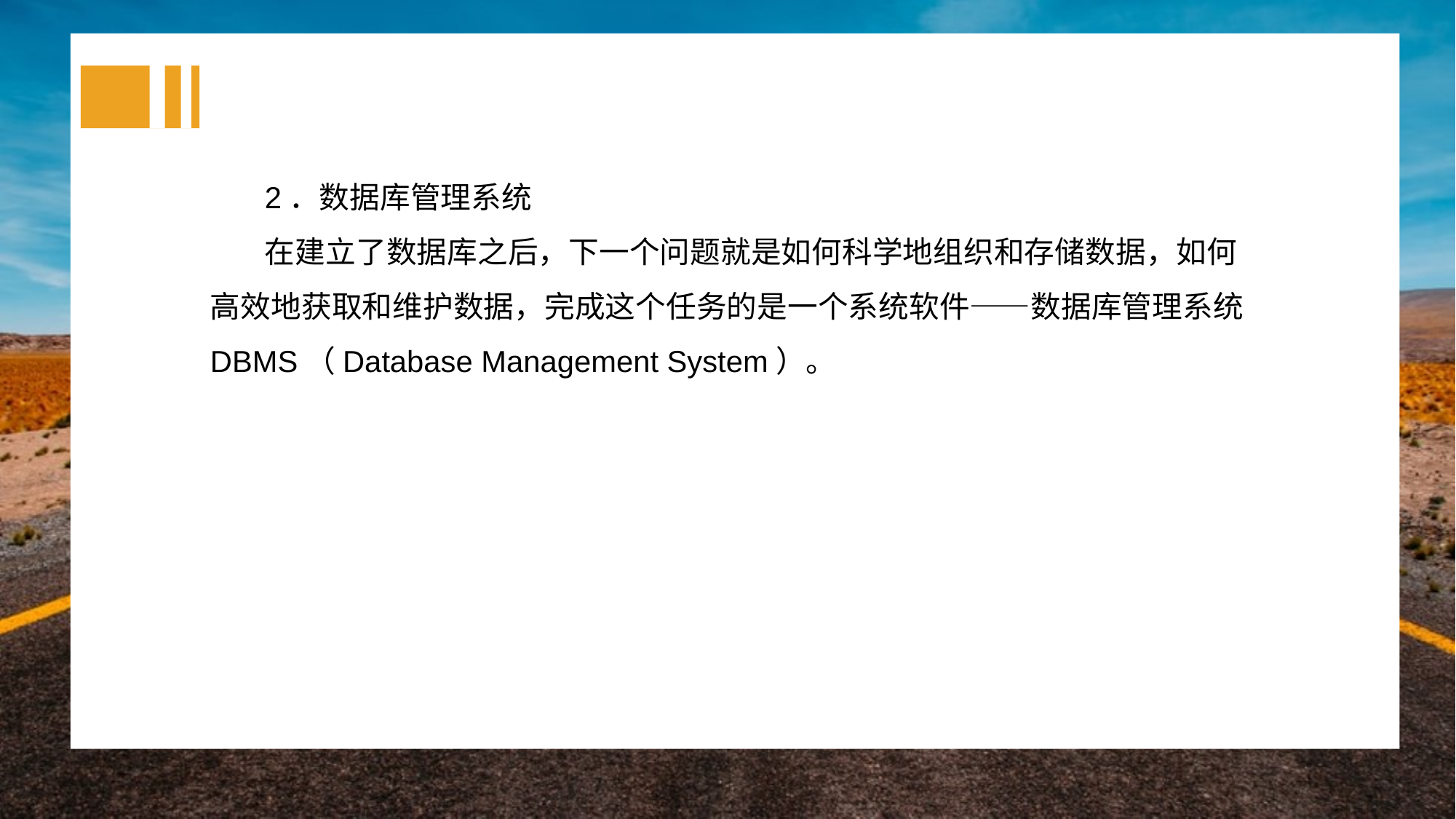

2．数据库管理系统
在建立了数据库之后，下一个问题就是如何科学地组织和存储数据，如何高效地获取和维护数据，完成这个任务的是一个系统软件——数据库管理系统DBMS（Database Management System）。